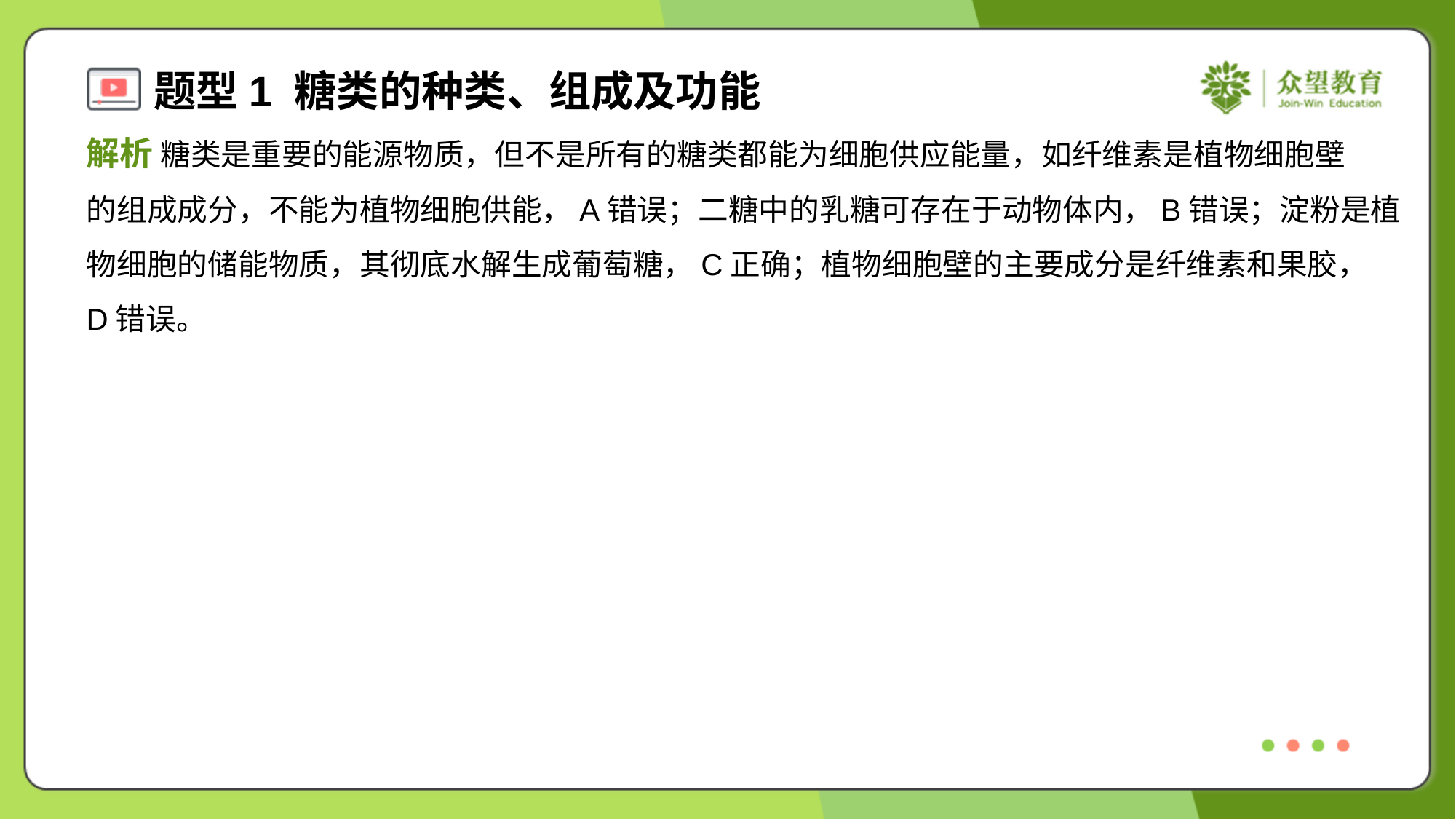

解析 糖类是重要的能源物质，但不是所有的糖类都能为细胞供应能量，如纤维素是植物细胞壁
的组成成分，不能为植物细胞供能，A错误；二糖中的乳糖可存在于动物体内，B错误；淀粉是植
物细胞的储能物质，其彻底水解生成葡萄糖，C正确；植物细胞壁的主要成分是纤维素和果胶，
D错误。